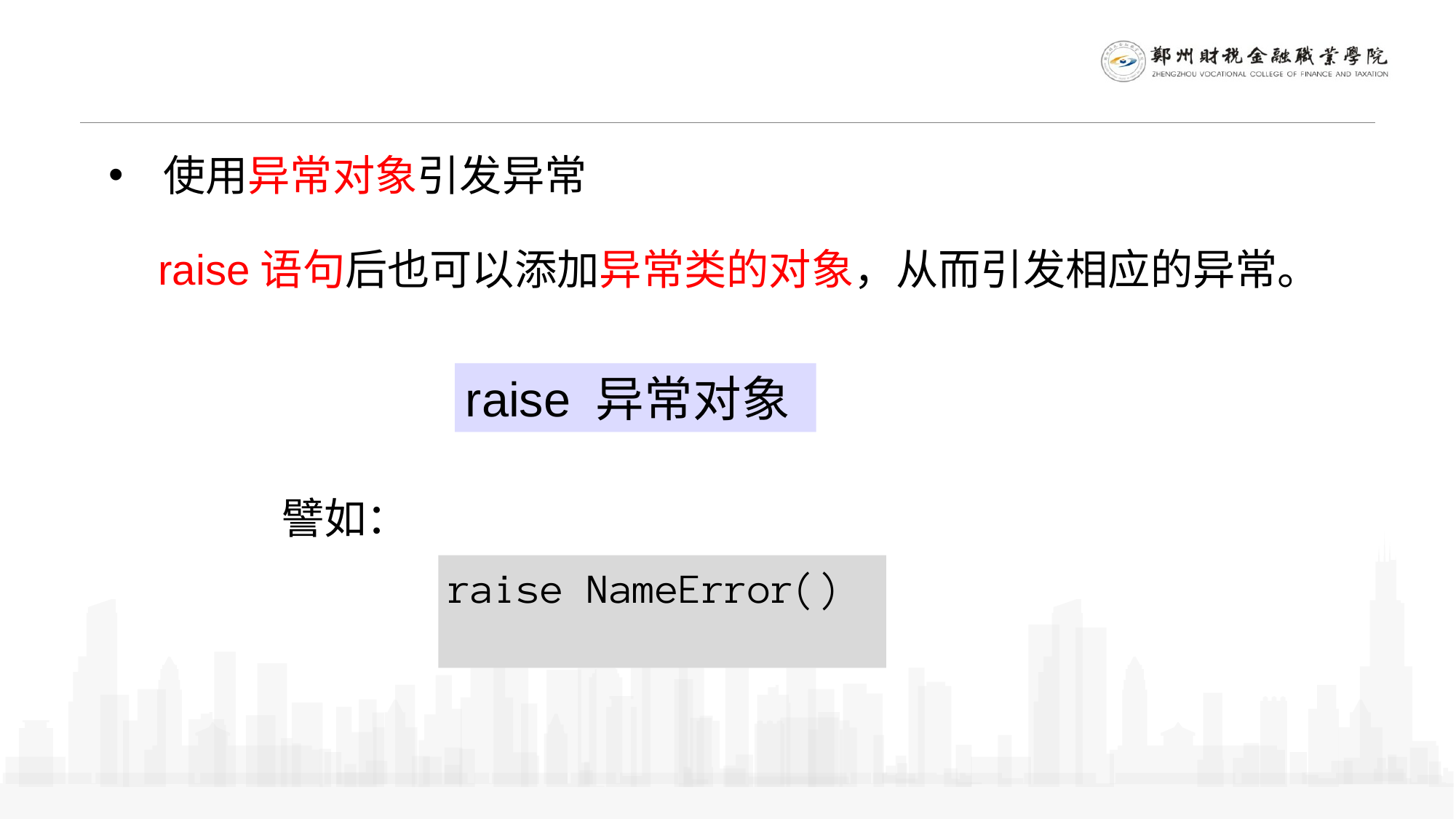

使用异常对象引发异常
raise语句后也可以添加异常类的对象，从而引发相应的异常。
raise 异常对象
譬如：
raise NameError()